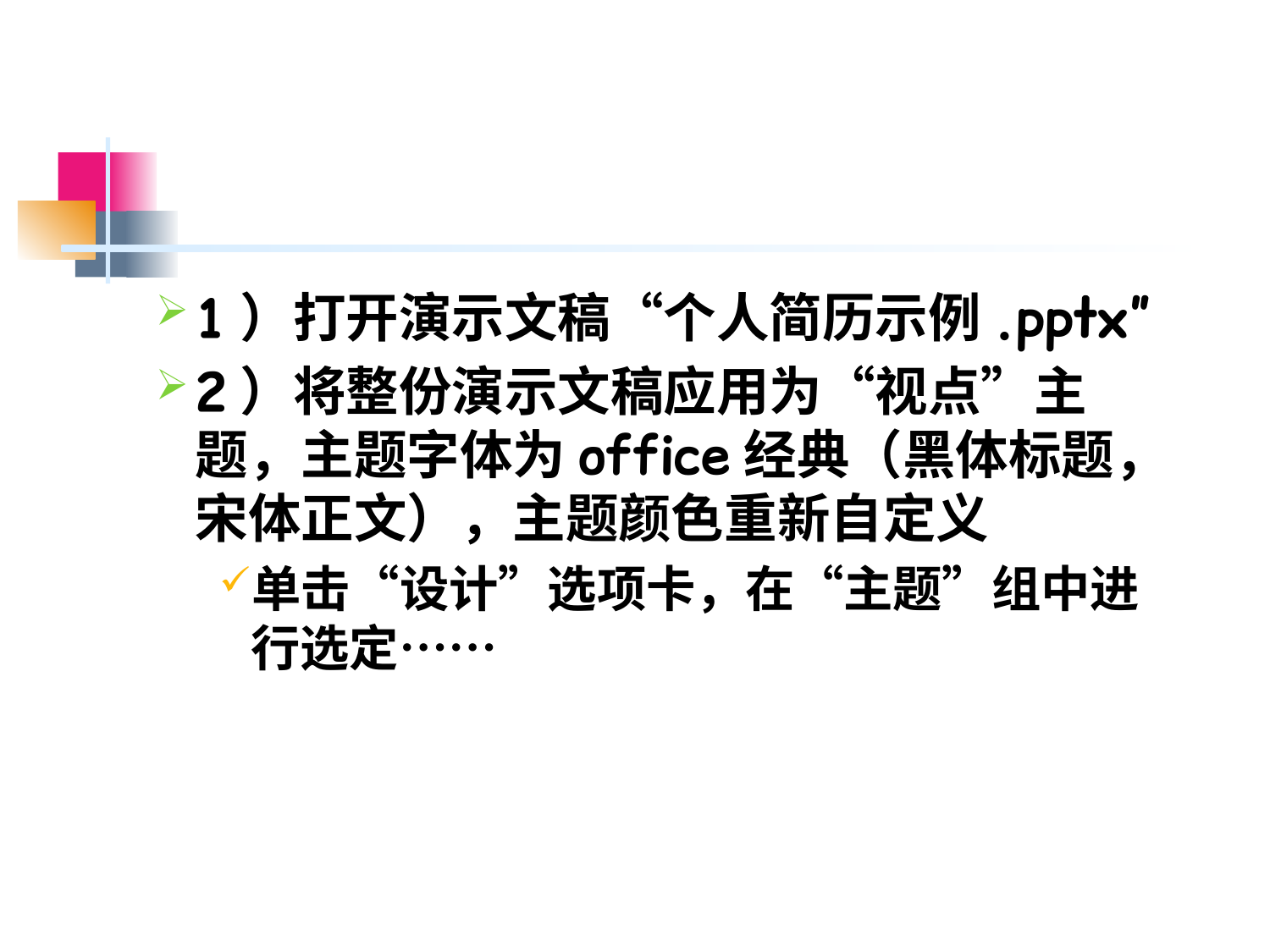

#
1）打开演示文稿“个人简历示例.pptx”
2）将整份演示文稿应用为“视点”主题，主题字体为office经典（黑体标题，宋体正文），主题颜色重新自定义
单击“设计”选项卡，在“主题”组中进行选定……